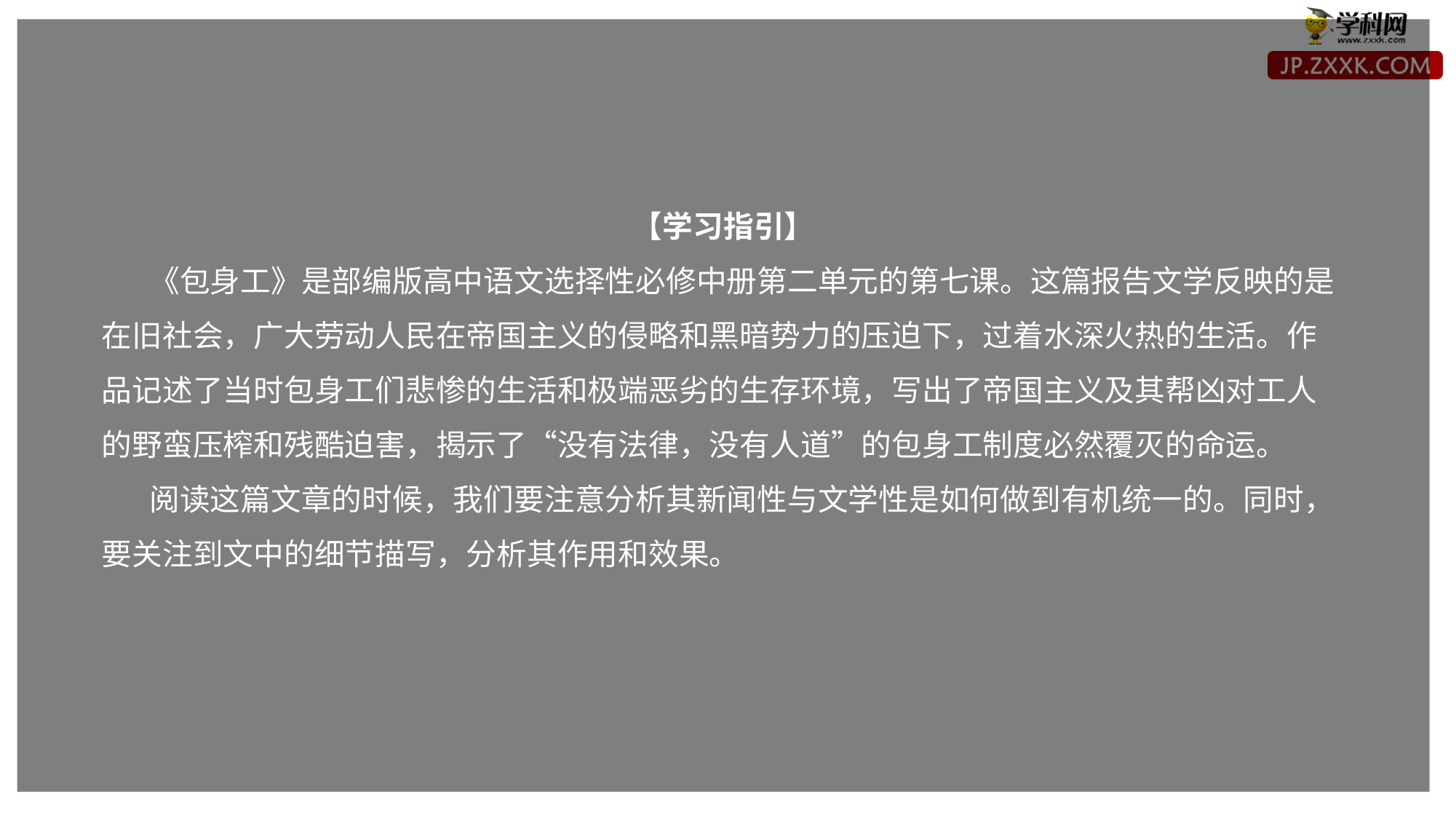

【学习指引】
      《包身工》是部编版高中语文选择性必修中册第二单元的第七课。这篇报告文学反映的是在旧社会，广大劳动人民在帝国主义的侵略和黑暗势力的压迫下，过着水深火热的生活。作品记述了当时包身工们悲惨的生活和极端恶劣的生存环境，写出了帝国主义及其帮凶对工人的野蛮压榨和残酷迫害，揭示了“没有法律，没有人道”的包身工制度必然覆灭的命运。
      阅读这篇文章的时候，我们要注意分析其新闻性与文学性是如何做到有机统一的。同时，要关注到文中的细节描写，分析其作用和效果。